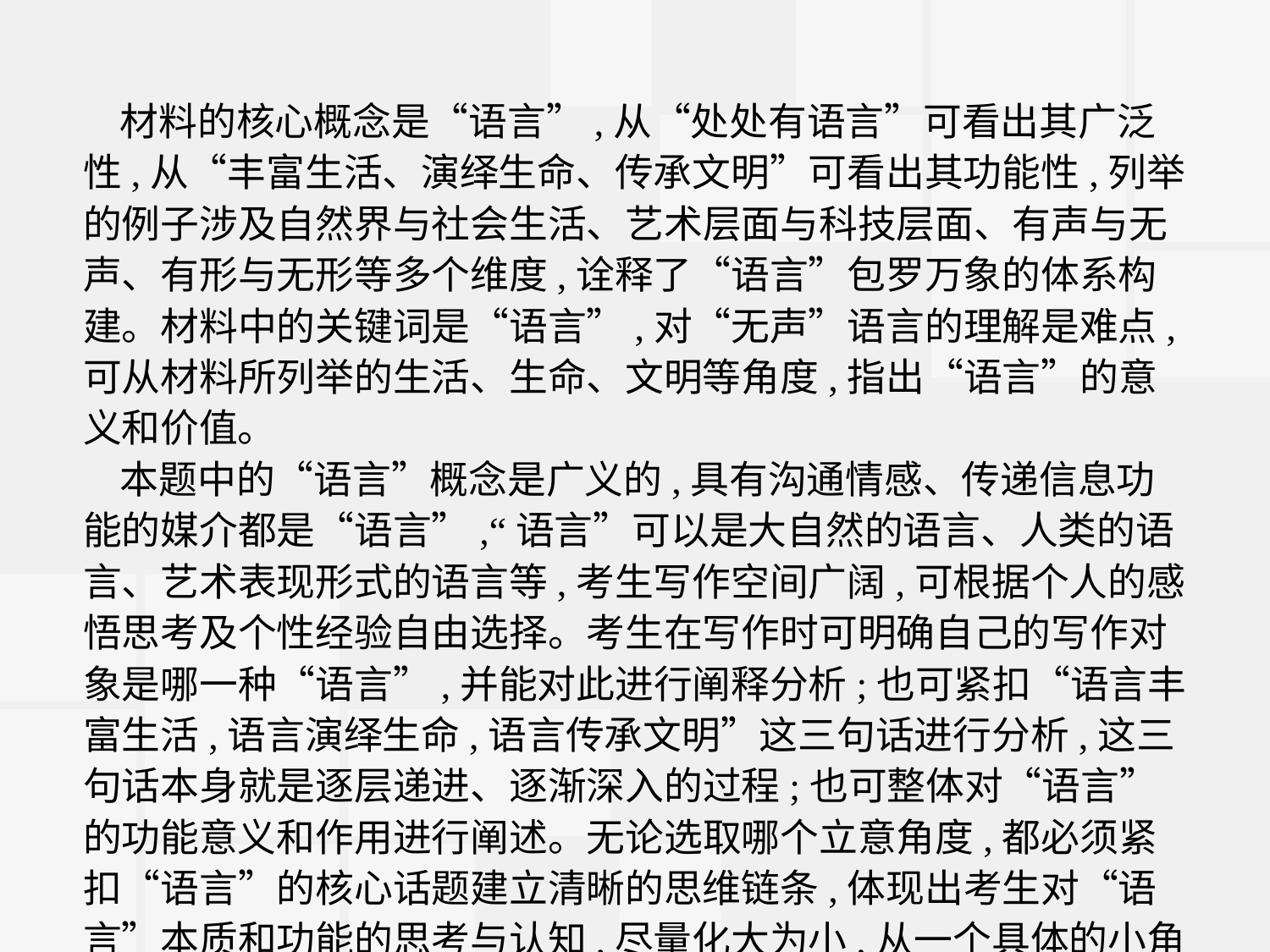

材料的核心概念是“语言”,从“处处有语言”可看出其广泛性,从“丰富生活、演绎生命、传承文明”可看出其功能性,列举的例子涉及自然界与社会生活、艺术层面与科技层面、有声与无声、有形与无形等多个维度,诠释了“语言”包罗万象的体系构建。材料中的关键词是“语言”,对“无声”语言的理解是难点,可从材料所列举的生活、生命、文明等角度,指出“语言”的意义和价值。
本题中的“语言”概念是广义的,具有沟通情感、传递信息功能的媒介都是“语言”,“语言”可以是大自然的语言、人类的语言、艺术表现形式的语言等,考生写作空间广阔,可根据个人的感悟思考及个性经验自由选择。考生在写作时可明确自己的写作对象是哪一种“语言”,并能对此进行阐释分析;也可紧扣“语言丰富生活,语言演绎生命,语言传承文明”这三句话进行分析,这三句话本身就是逐层递进、逐渐深入的过程;也可整体对“语言”的功能意义和作用进行阐述。无论选取哪个立意角度,都必须紧扣“语言”的核心话题建立清晰的思维链条,体现出考生对“语言”本质和功能的思考与认知,尽量化大为小,从一个具体的小角度切入,避免泛泛而谈。